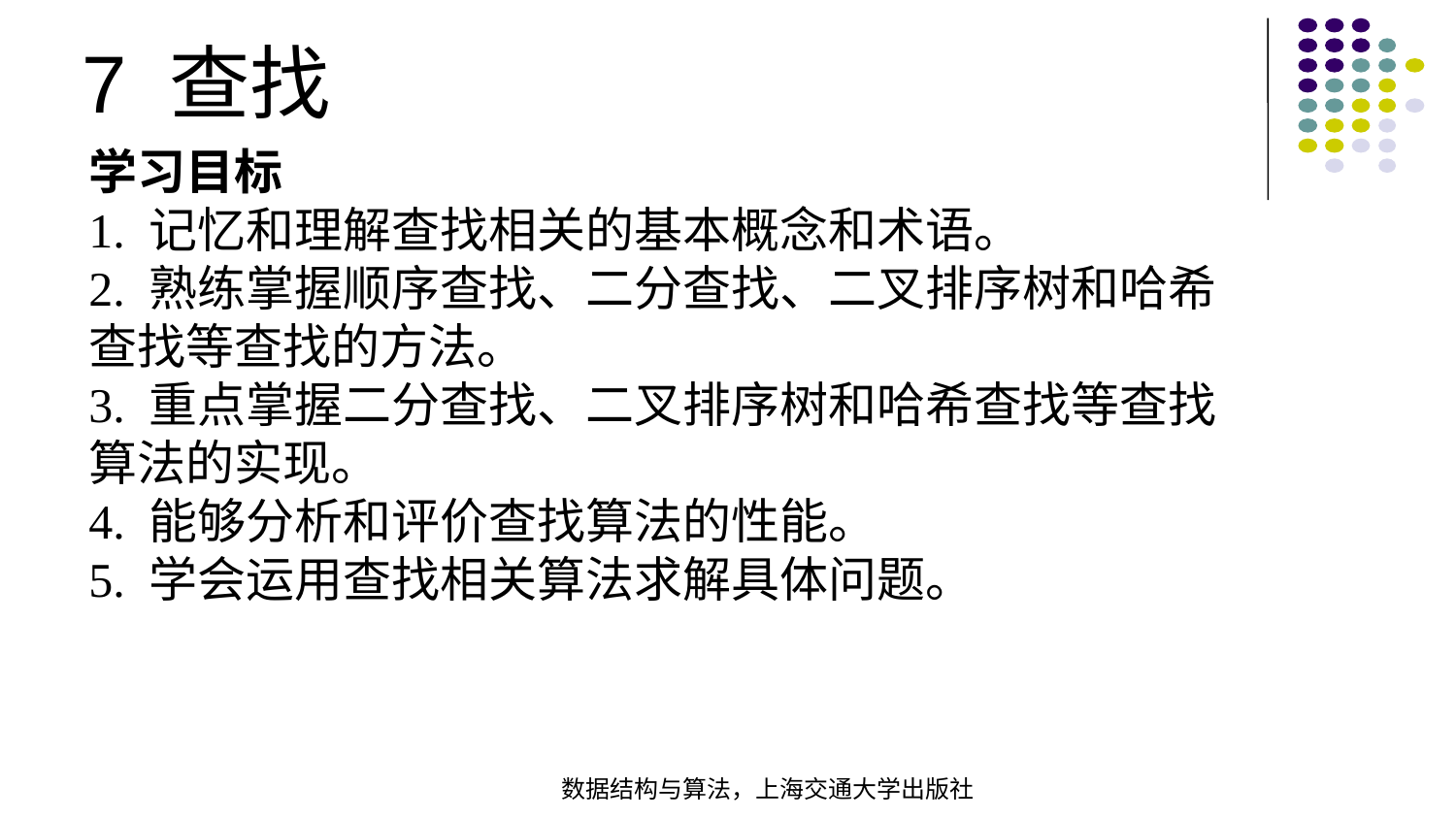

7 查找
学习目标
1. 记忆和理解查找相关的基本概念和术语。
2. 熟练掌握顺序查找、二分查找、二叉排序树和哈希查找等查找的方法。
3. 重点掌握二分查找、二叉排序树和哈希查找等查找算法的实现。
4. 能够分析和评价查找算法的性能。
5. 学会运用查找相关算法求解具体问题。